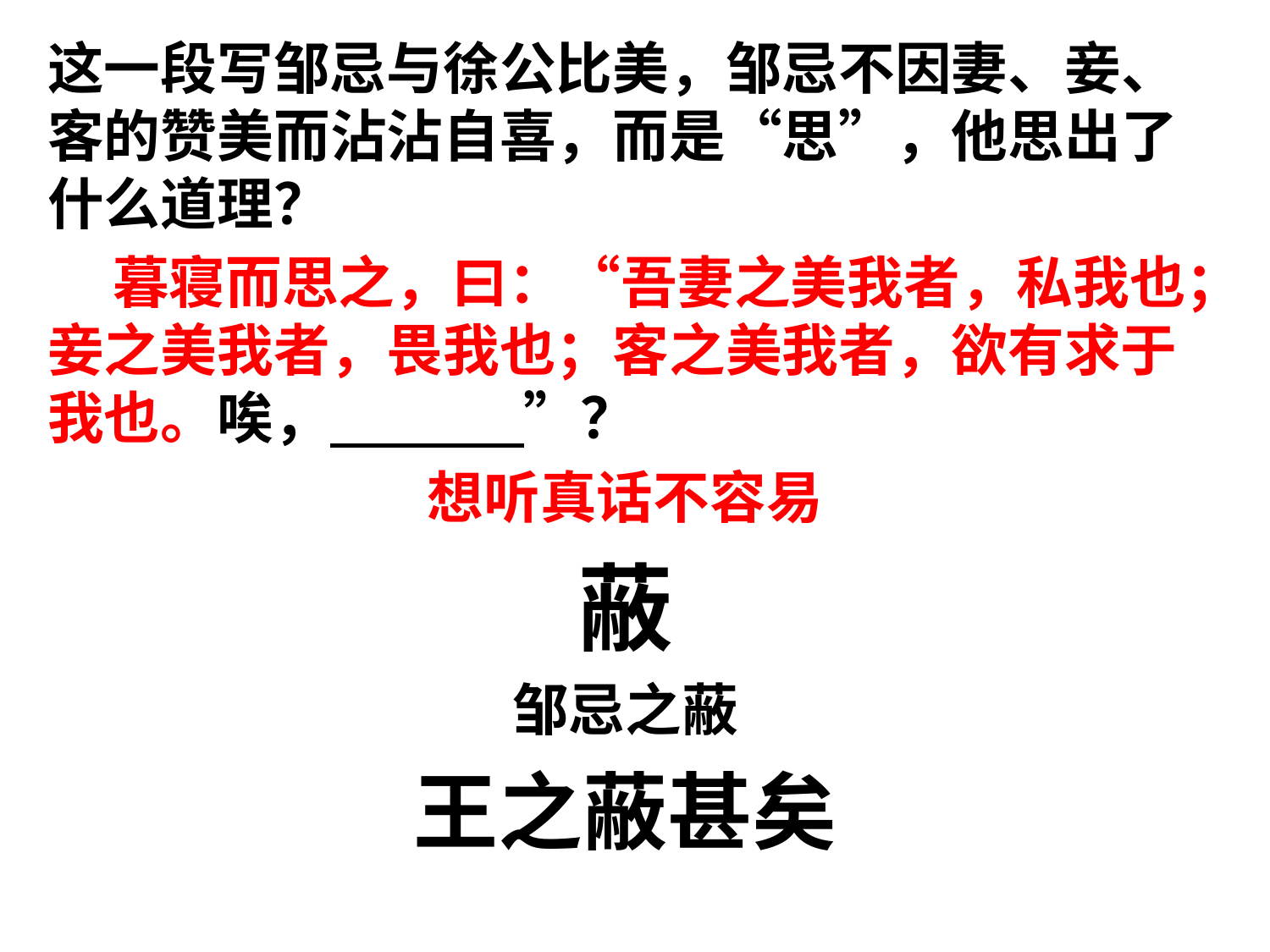

这一段写邹忌与徐公比美，邹忌不因妻、妾、客的赞美而沾沾自喜，而是“思”，他思出了什么道理？
    暮寝而思之，曰：“吾妻之美我者，私我也；妾之美我者，畏我也；客之美我者，欲有求于我也。唉，               ”？
想听真话不容易
蔽
邹忌之蔽
王之蔽甚矣

#